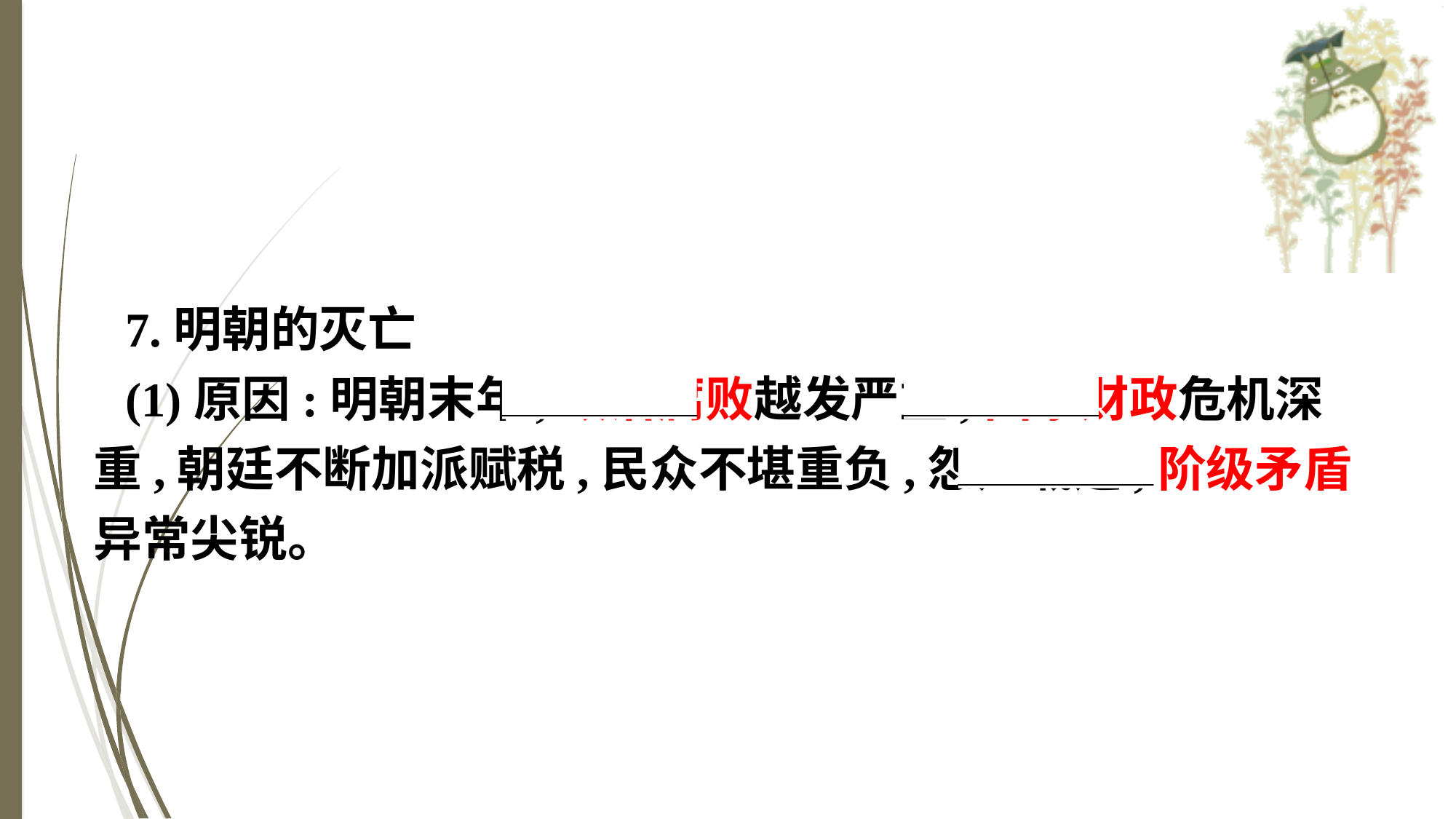

7.明朝的灭亡
(1)原因:明朝末年,政治腐败越发严重,国家财政危机深重,朝廷不断加派赋税,民众不堪重负,怨声载道,阶级矛盾异常尖锐。